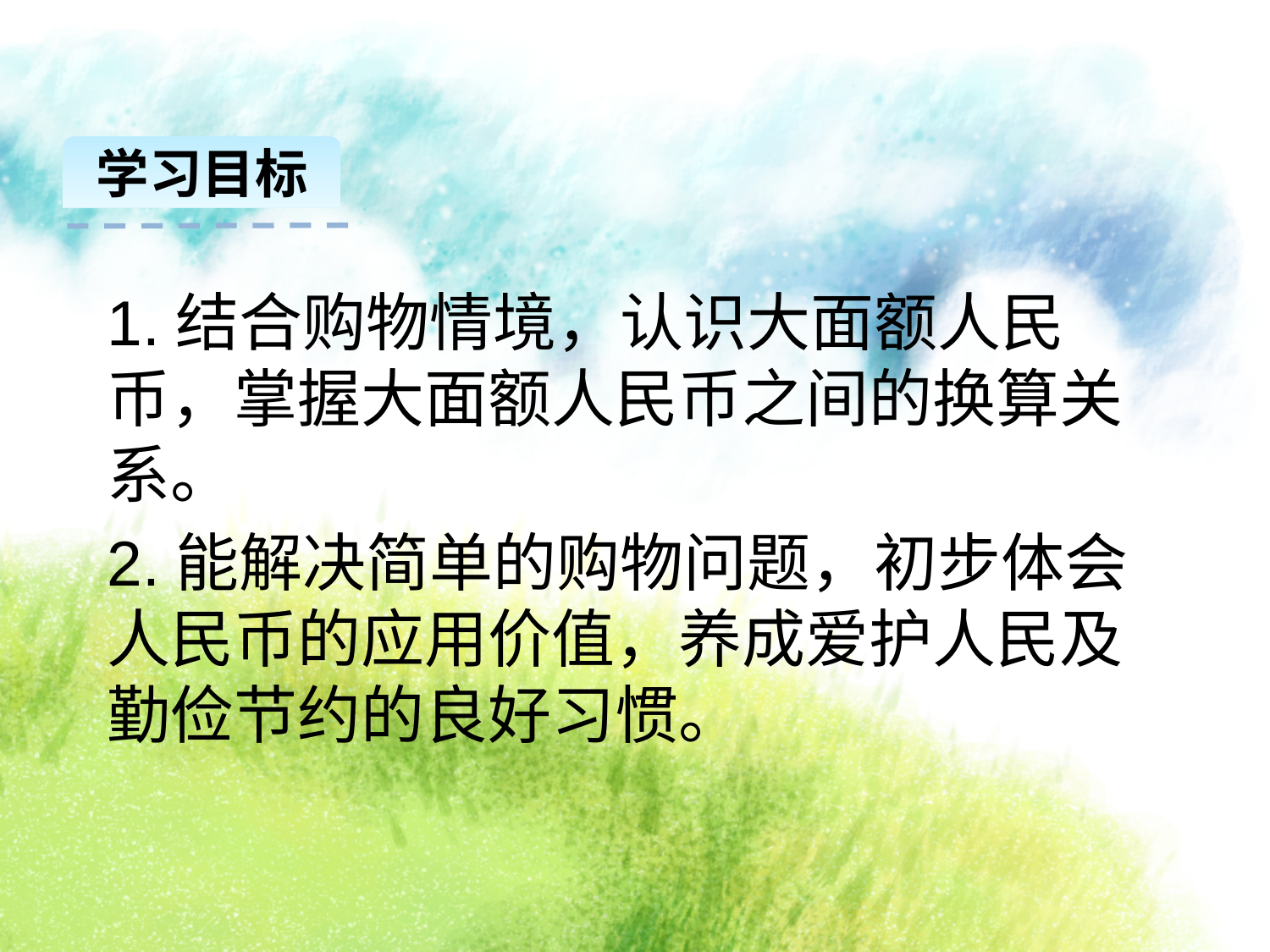

学习目标

1.结合购物情境，认识大面额人民币，掌握大面额人民币之间的换算关系。
2.能解决简单的购物问题，初步体会人民币的应用价值，养成爱护人民及勤俭节约的良好习惯。